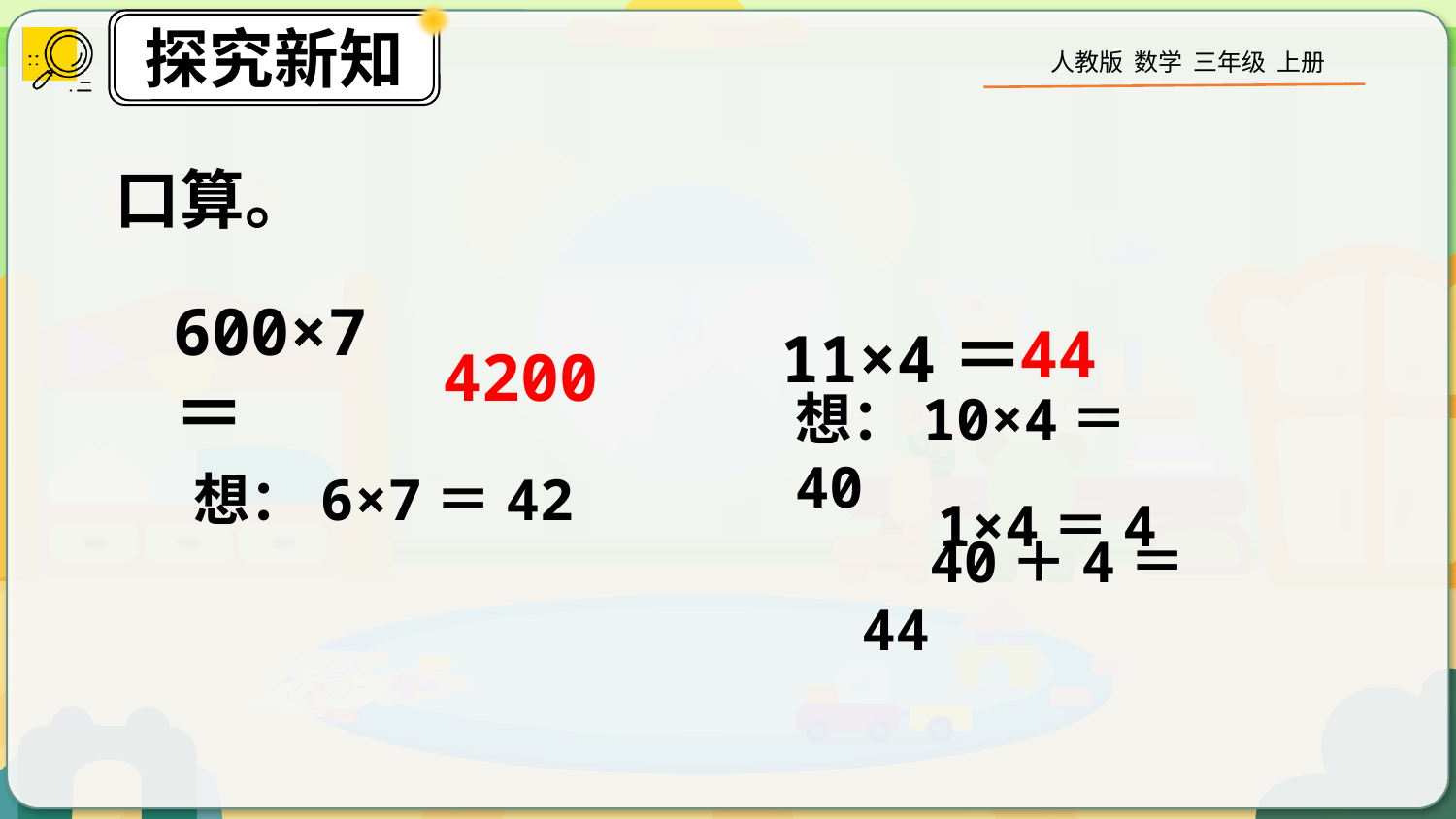

口算。
44
11×4＝
600×7＝
4200
想：10×4＝40
想：6×7＝42
1×4＝4
  40＋4＝44